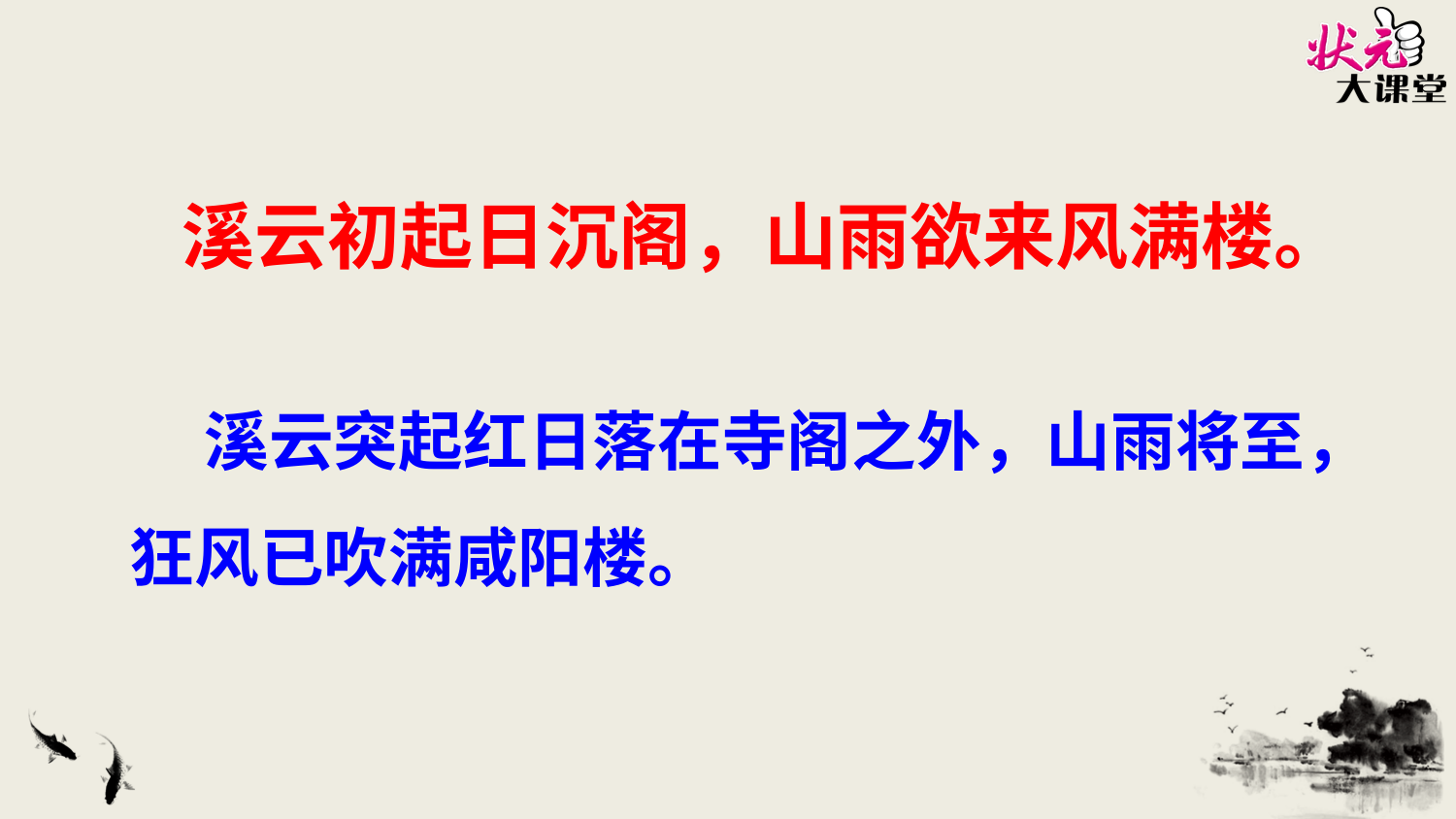

溪云初起日沉阁，山雨欲来风满楼。
    溪云突起红日落在寺阁之外，山雨将至，狂风已吹满咸阳楼。